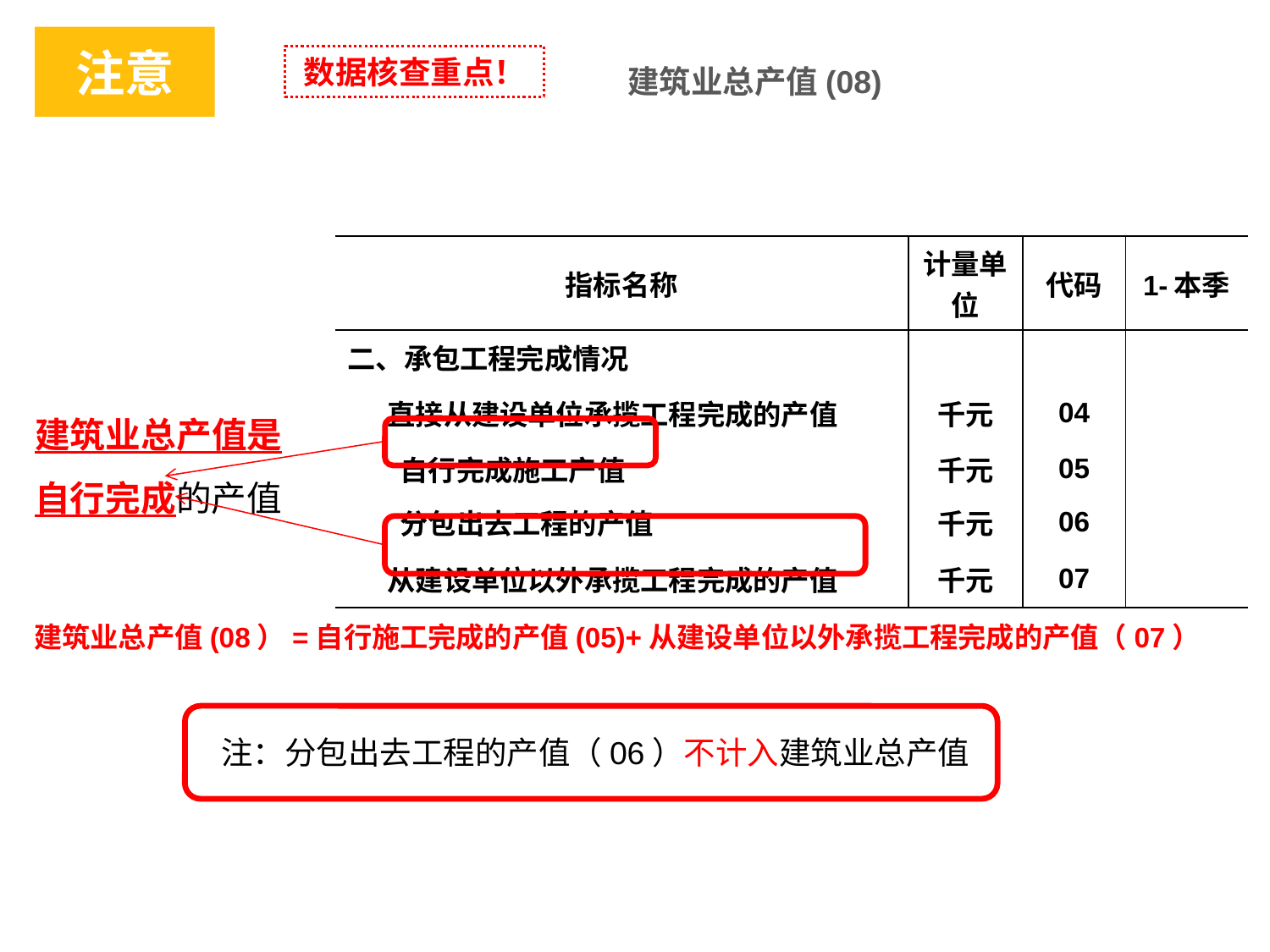

注意
建筑业总产值(08)
数据核查重点！
| 指标名称 | 计量单位 | 代码 | 1-本季 |
| --- | --- | --- | --- |
| 二、承包工程完成情况 |  |  |  |
| 直接从建设单位承揽工程完成的产值 | 千元 | 04 |  |
| 自行完成施工产值 | 千元 | 05 |  |
| 分包出去工程的产值 | 千元 | 06 |  |
| 从建设单位以外承揽工程完成的产值 | 千元 | 07 |  |
建筑业总产值是
自行完成的产值

建筑业总产值(08）=自行施工完成的产值(05)+从建设单位以外承揽工程完成的产值（07）
建筑业总产值(08）=
自行施工完成的产值(05)+
从建设单位以外承揽工程完成的产值（07）

注：分包出去工程的产值（06）不计入建筑业总产值